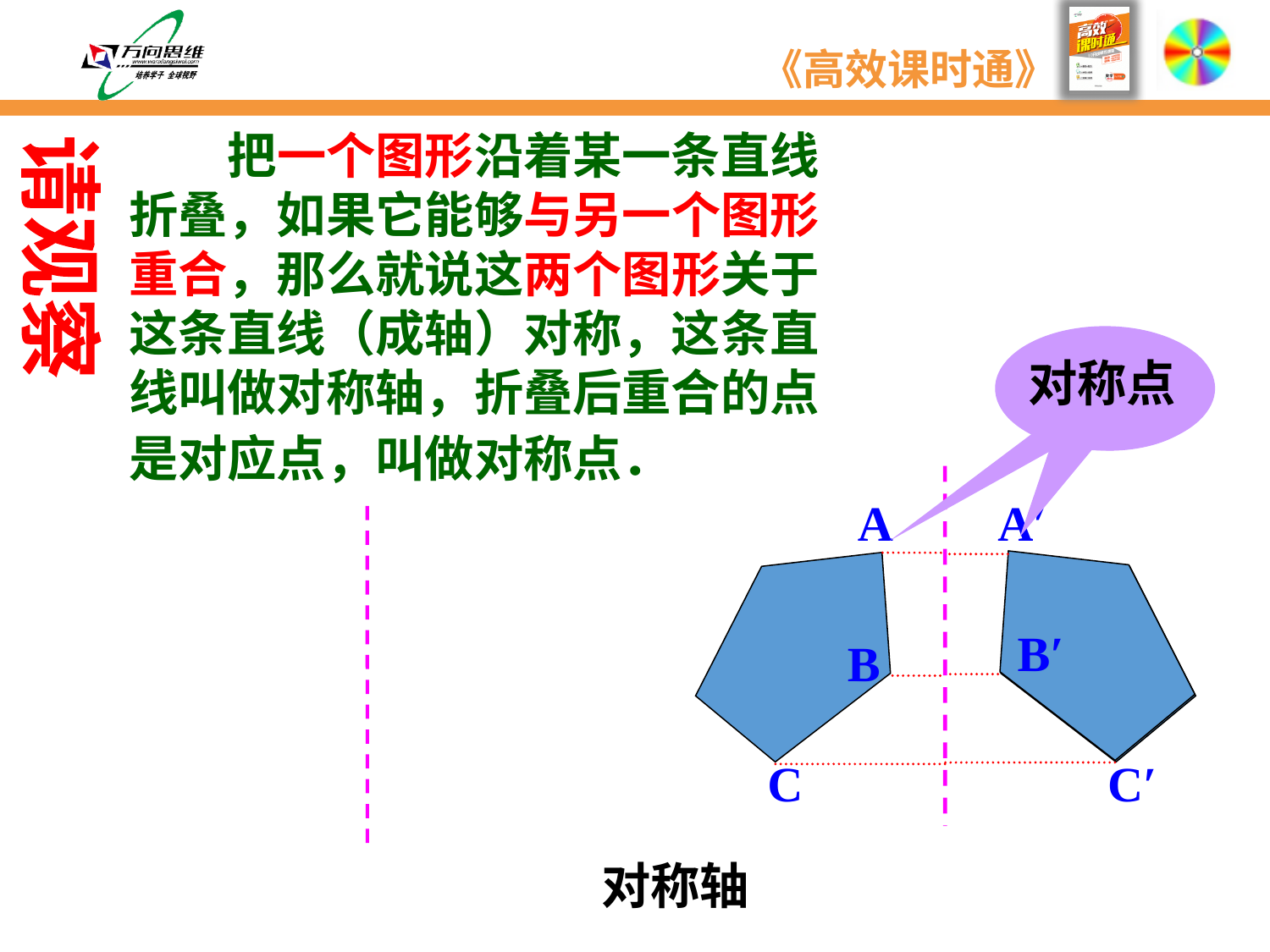

把一个图形沿着某一条直线折叠，如果它能够与另一个图形重合，那么就说这两个图形关于这条直线（成轴）对称，这条直线叫做对称轴，折叠后重合的点是对应点，叫做对称点．
请观察

对称点

A
A′

B′
B
C
C′
对称轴